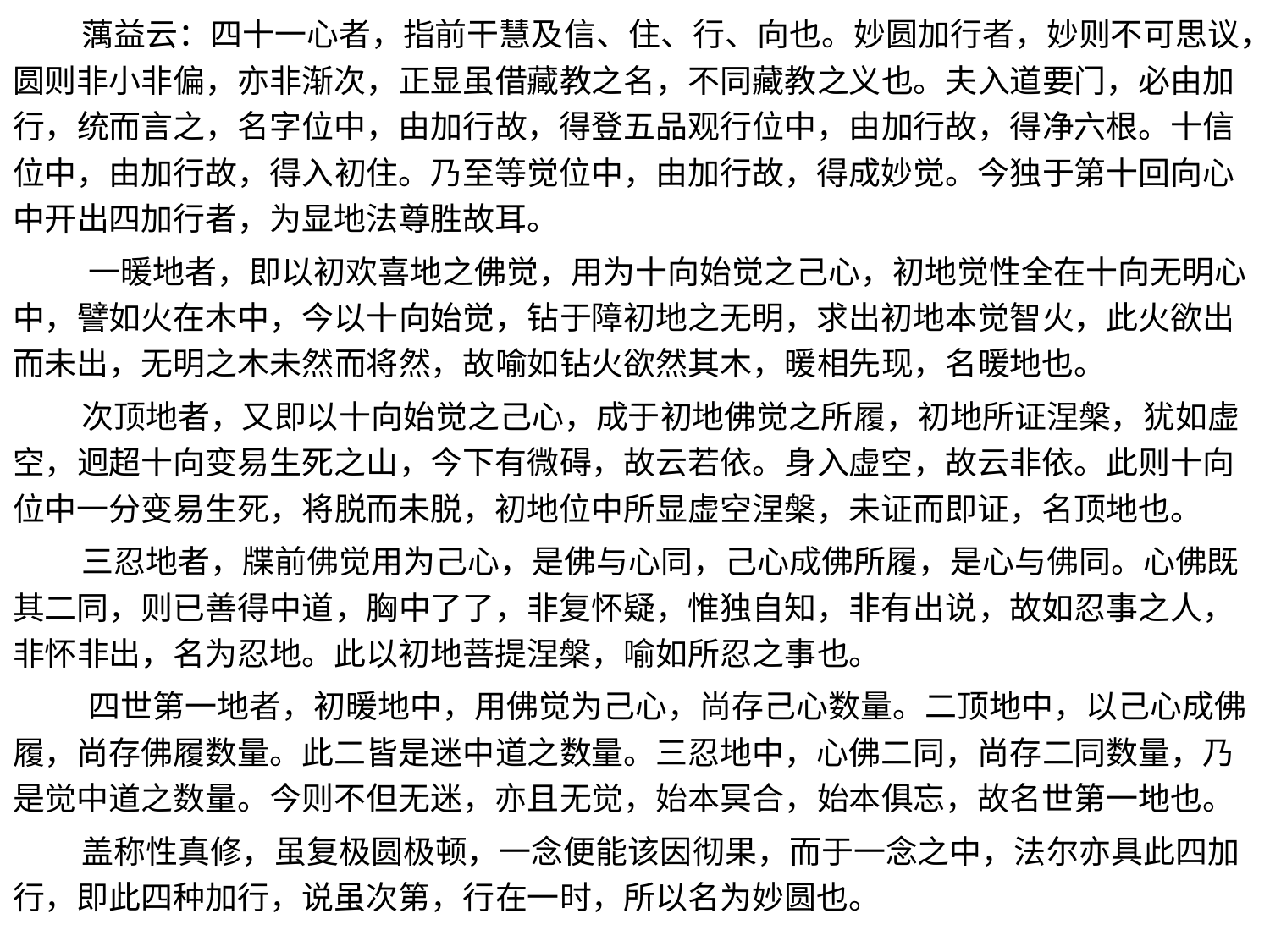

蕅益云：四十一心者，指前干慧及信、住、行、向也。妙圆加行者，妙则不可思议，圆则非小非偏，亦非渐次，正显虽借藏教之名，不同藏教之义也。夫入道要门，必由加行，统而言之，名字位中，由加行故，得登五品观行位中，由加行故，得净六根。十信位中，由加行故，得入初住。乃至等觉位中，由加行故，得成妙觉。今独于第十回向心中开出四加行者，为显地法尊胜故耳。
          一暖地者，即以初欢喜地之佛觉，用为十向始觉之己心，初地觉性全在十向无明心中，譬如火在木中，今以十向始觉，钻于障初地之无明，求出初地本觉智火，此火欲出而未出，无明之木未然而将然，故喻如钻火欲然其木，暖相先现，名暖地也。
         次顶地者，又即以十向始觉之己心，成于初地佛觉之所履，初地所证涅槃，犹如虚空，迥超十向变易生死之山，今下有微碍，故云若依。身入虚空，故云非依。此则十向位中一分变易生死，将脱而未脱，初地位中所显虚空涅槃，未证而即证，名顶地也。
         三忍地者，牒前佛觉用为己心，是佛与心同，己心成佛所履，是心与佛同。心佛既其二同，则已善得中道，胸中了了，非复怀疑，惟独自知，非有出说，故如忍事之人，非怀非出，名为忍地。此以初地菩提涅槃，喻如所忍之事也。
          四世第一地者，初暖地中，用佛觉为己心，尚存己心数量。二顶地中，以己心成佛履，尚存佛履数量。此二皆是迷中道之数量。三忍地中，心佛二同，尚存二同数量，乃是觉中道之数量。今则不但无迷，亦且无觉，始本冥合，始本俱忘，故名世第一地也。
         盖称性真修，虽复极圆极顿，一念便能该因彻果，而于一念之中，法尔亦具此四加行，即此四种加行，说虽次第，行在一时，所以名为妙圆也。